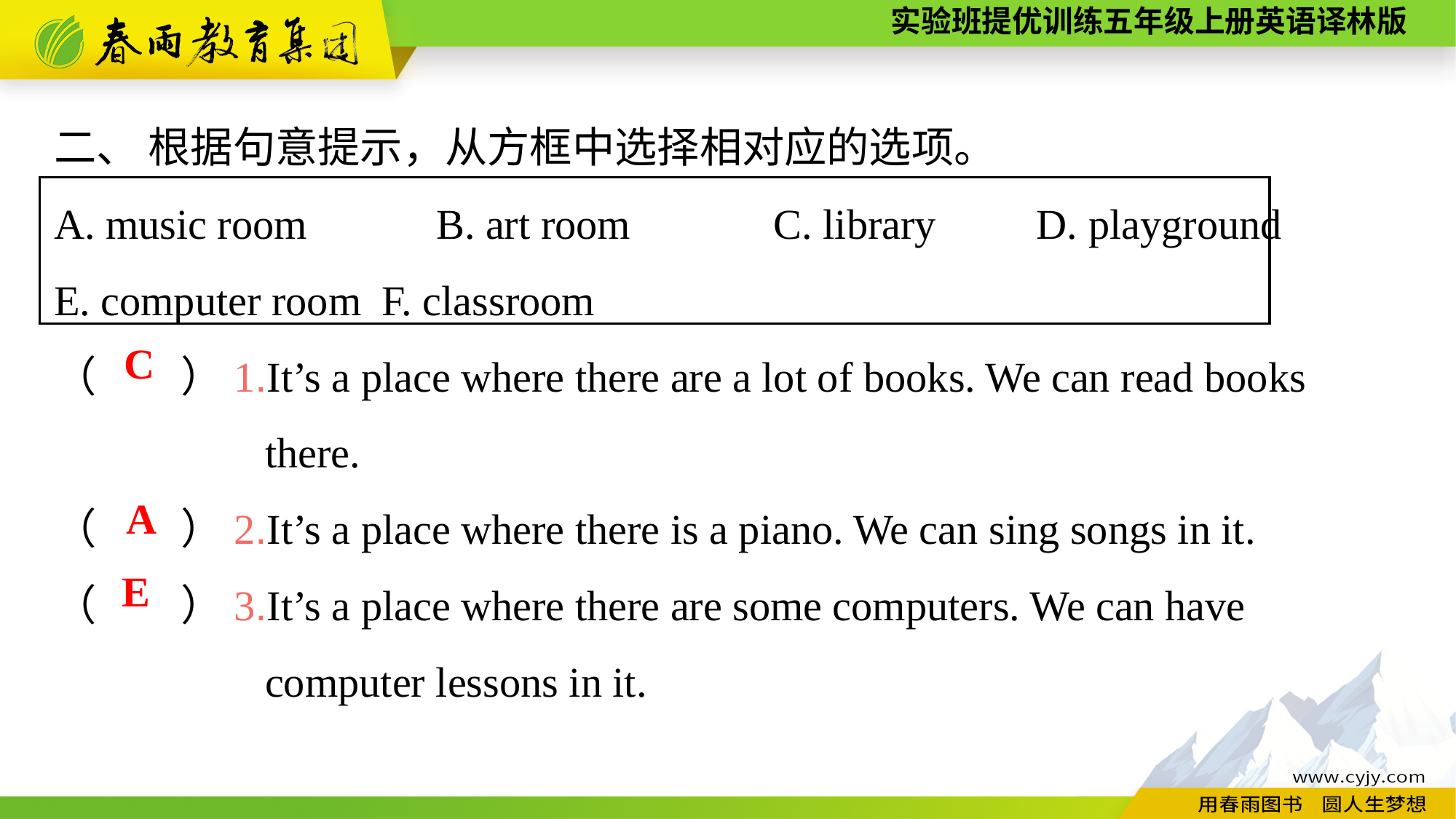

二、 根据句意提示，从方框中选择相对应的选项。
A. music room　       B. art room　　    C. library                      D. playground
E. computer room	F. classroom
（　　）1.It’s a place where there are a lot of books. We can read books
                    there.
（　　）2.It’s a place where there is a piano. We can sing songs in it.
（　　）3.It’s a place where there are some computers. We can have
                    computer lessons in it.

C
A
E